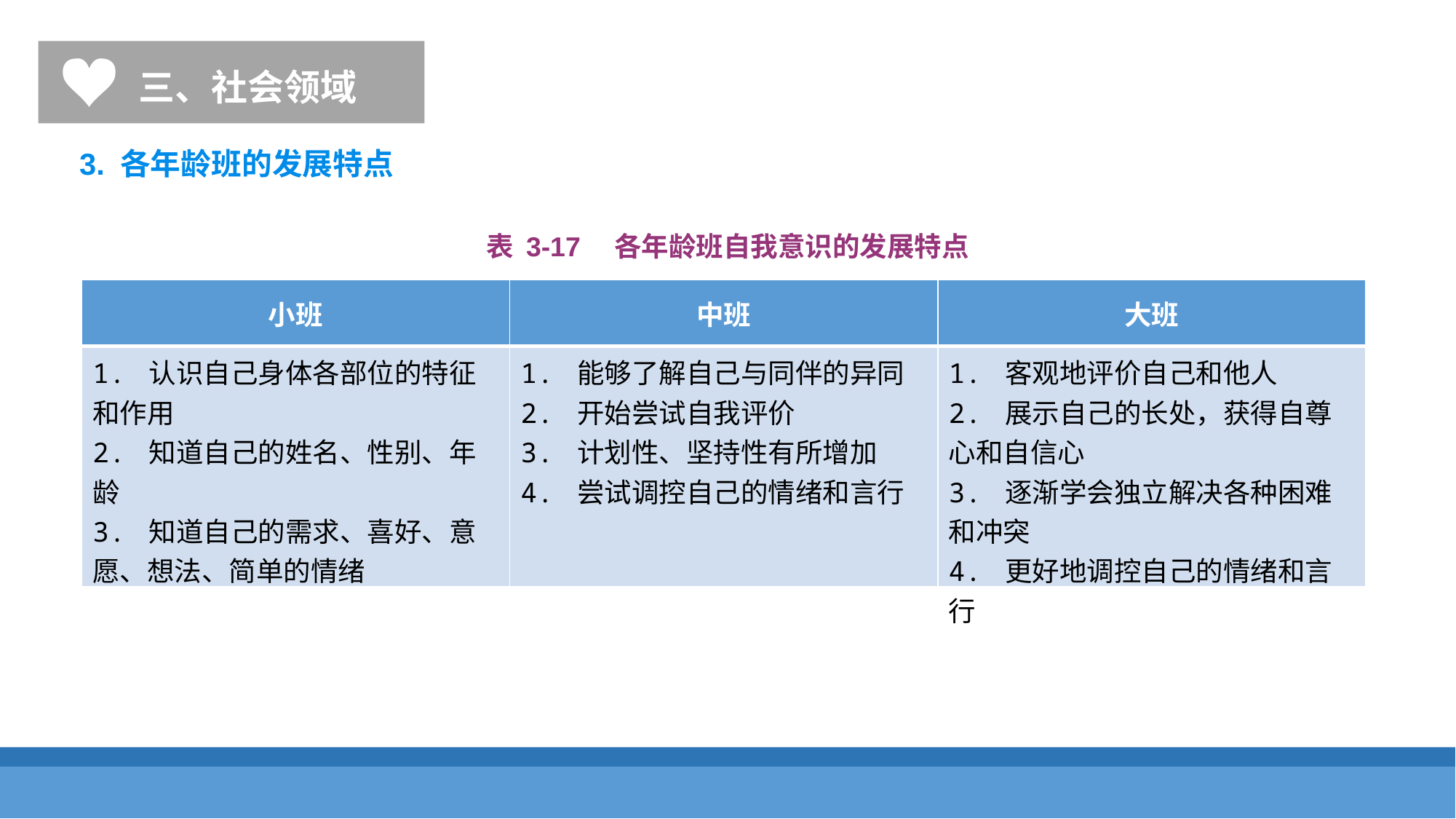

三、社会领域
3. 各年龄班的发展特点
表 3-17　各年龄班自我意识的发展特点
| 小班 | 中班 | 大班 |
| --- | --- | --- |
| 1. 认识自己身体各部位的特征和作用 2. 知道自己的姓名、性别、年龄 3. 知道自己的需求、喜好、意愿、想法、简单的情绪 | 1. 能够了解自己与同伴的异同 2. 开始尝试自我评价 3. 计划性、坚持性有所增加 4. 尝试调控自己的情绪和言行 | 1. 客观地评价自己和他人 2. 展示自己的长处，获得自尊心和自信心 3. 逐渐学会独立解决各种困难和冲突 4. 更好地调控自己的情绪和言行 |